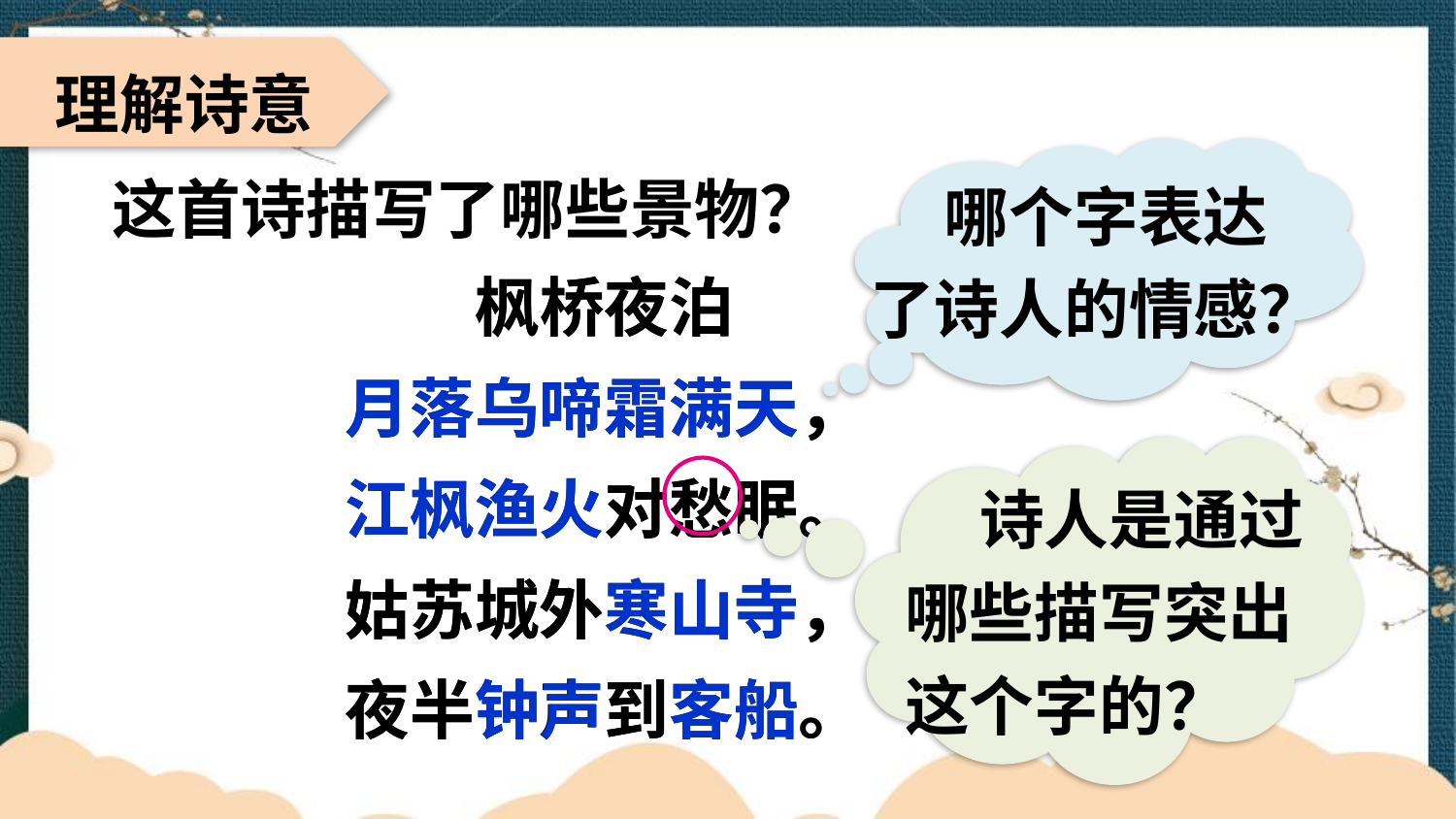

理解诗意

    哪个字表达了诗人的情感？
这首诗描写了哪些景物？
枫桥夜泊
月落乌啼霜满天，
江枫渔火对愁眠。
姑苏城外寒山寺，
夜半钟声到客船。
枫桥夜泊
月落乌啼霜满天，
江枫渔火对愁眠。
姑苏城外寒山寺，
夜半钟声到客船。

    诗人是通过哪些描写突出这个字的？